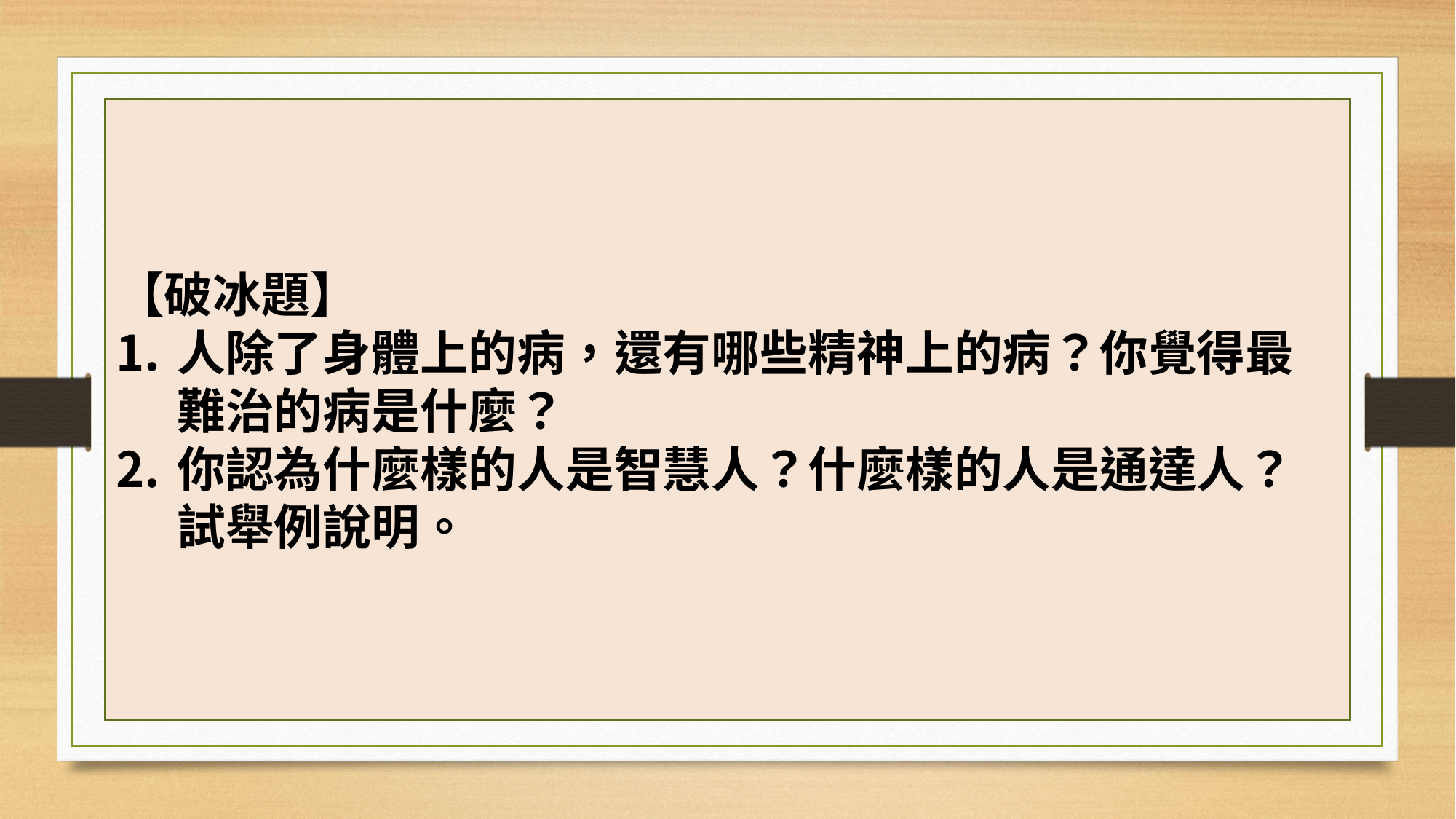

【破冰題】
人除了身體上的病，還有哪些精神上的病？你覺得最難治的病是什麼？
你認為什麼樣的人是智慧人？什麼樣的人是通達人？試舉例說明。
#